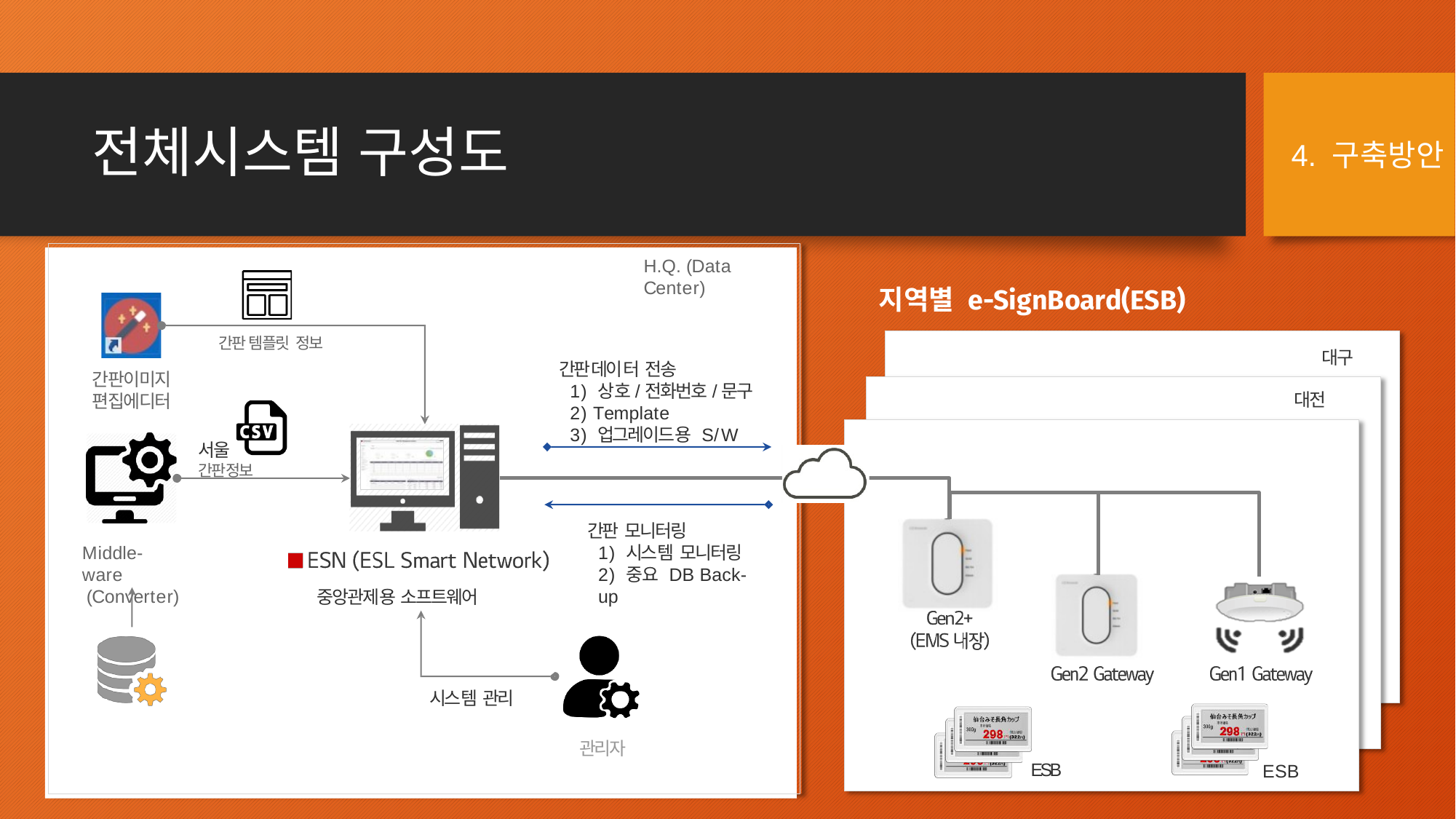

# 전체시스템 구성도
4. 구축방안

H.Q. (Data Center)

지역별 e-SignBoard(ESB)

간판 템플릿 정보
대구
간판데이터 전송
1) 상호/전화번호/문구
2) Template
3) 업그레이드용 S/W
간판이미지
편집에디터

대전

서울
간판정보

간판 모니터링
1) 시스템 모니터링
2) 중요 DB Back-up
Middle-ware
(Converter)

중앙관제용 소프트웨어

시스템 관리

관리자

ESB
ESB